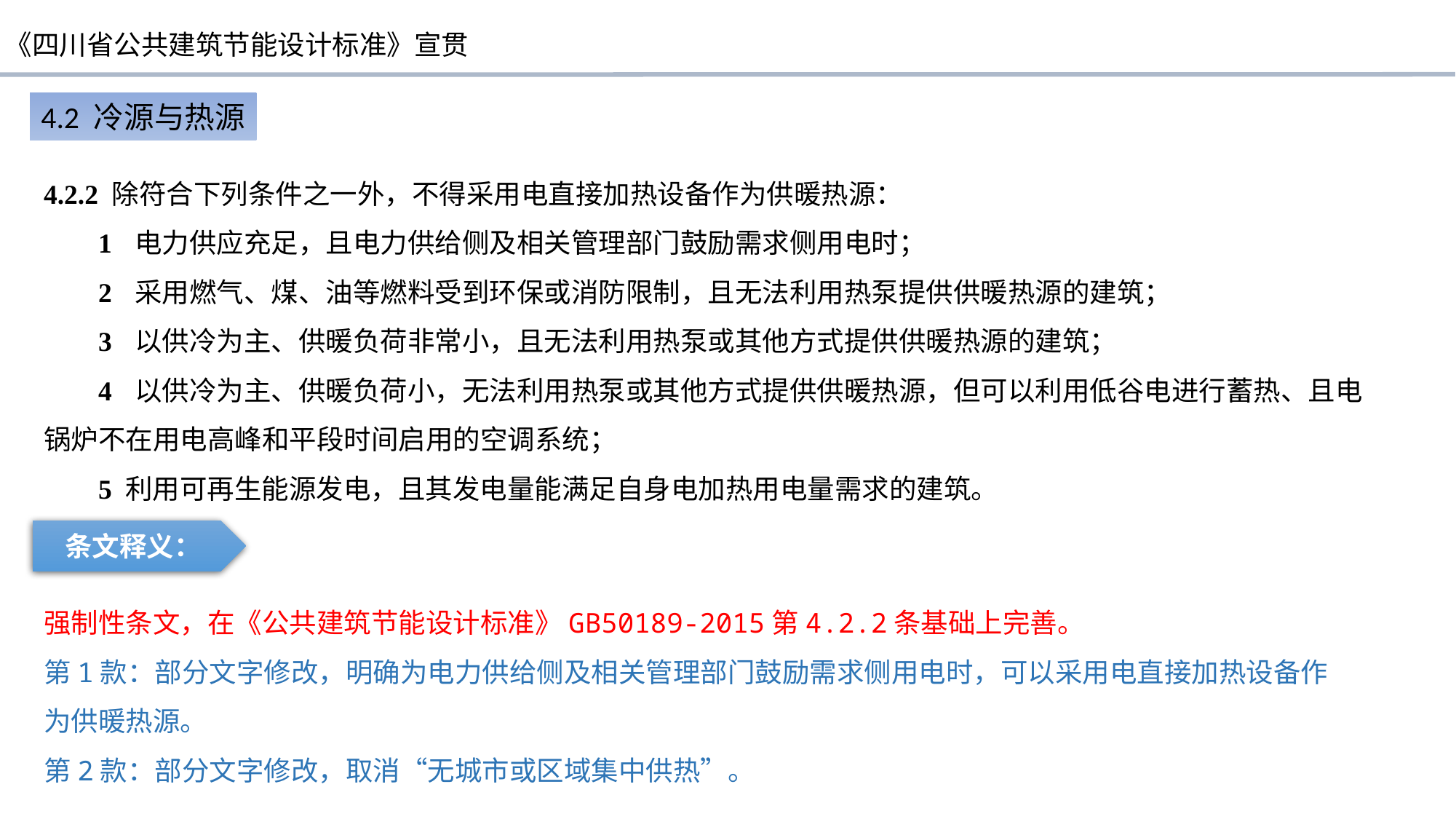

4.2 冷源与热源
4.2.2 除符合下列条件之一外，不得采用电直接加热设备作为供暖热源：
1 电力供应充足，且电力供给侧及相关管理部门鼓励需求侧用电时；
2 采用燃气、煤、油等燃料受到环保或消防限制，且无法利用热泵提供供暖热源的建筑；
3 以供冷为主、供暖负荷非常小，且无法利用热泵或其他方式提供供暖热源的建筑；
4 以供冷为主、供暖负荷小，无法利用热泵或其他方式提供供暖热源，但可以利用低谷电进行蓄热、且电锅炉不在用电高峰和平段时间启用的空调系统；
5 利用可再生能源发电，且其发电量能满足自身电加热用电量需求的建筑。

条文释义：
强制性条文，在《公共建筑节能设计标准》GB50189-2015第4.2.2条基础上完善。
第1款：部分文字修改，明确为电力供给侧及相关管理部门鼓励需求侧用电时，可以采用电直接加热设备作为供暖热源。
第2款：部分文字修改，取消“无城市或区域集中供热”。